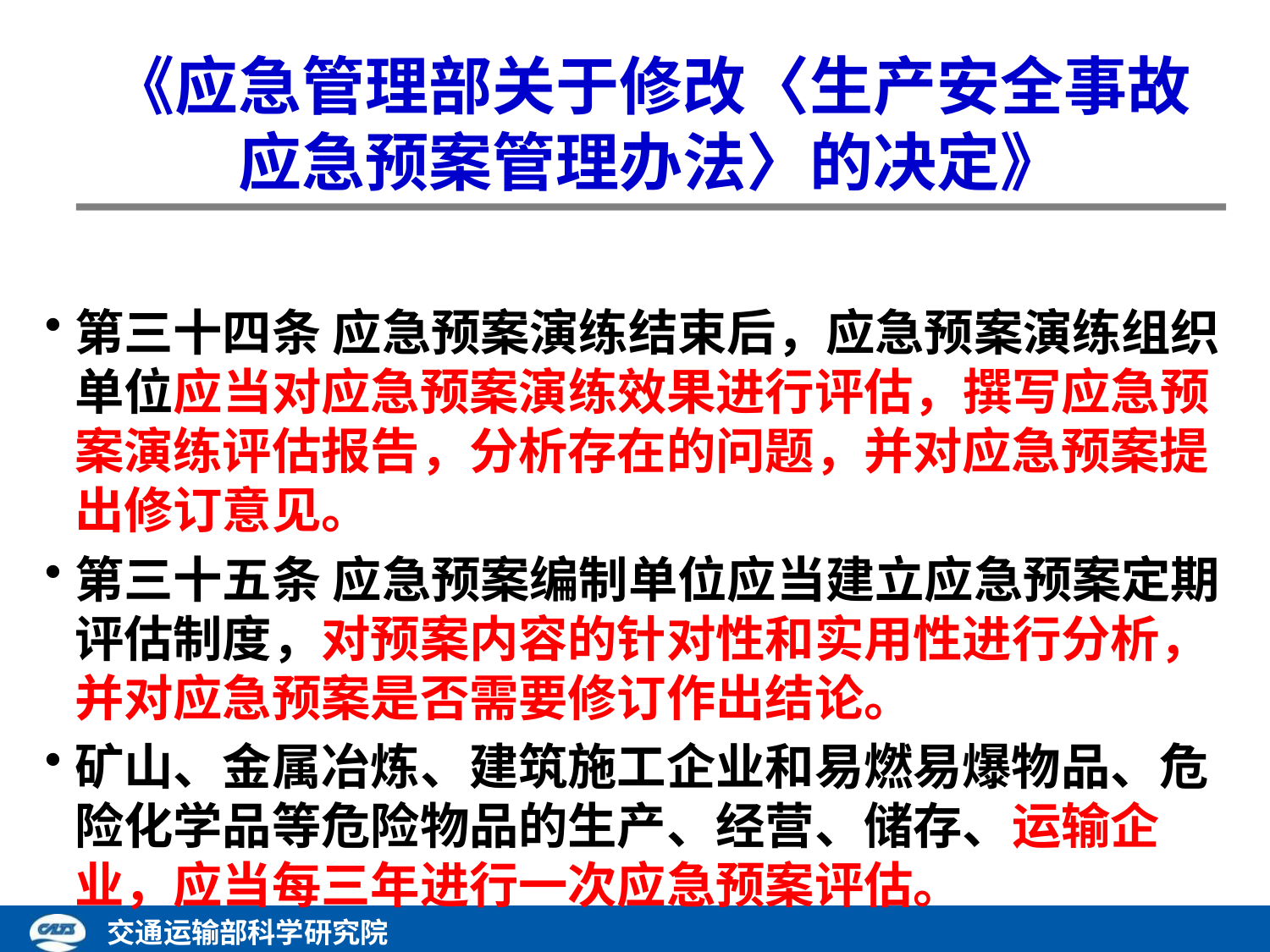

《应急管理部关于修改〈生产安全事故应急预案管理办法〉的决定》

第三十四条 应急预案演练结束后，应急预案演练组织单位应当对应急预案演练效果进行评估，撰写应急预案演练评估报告，分析存在的问题，并对应急预案提出修订意见。
第三十五条 应急预案编制单位应当建立应急预案定期评估制度，对预案内容的针对性和实用性进行分析，并对应急预案是否需要修订作出结论。
矿山、金属冶炼、建筑施工企业和易燃易爆物品、危险化学品等危险物品的生产、经营、储存、运输企业，应当每三年进行一次应急预案评估。